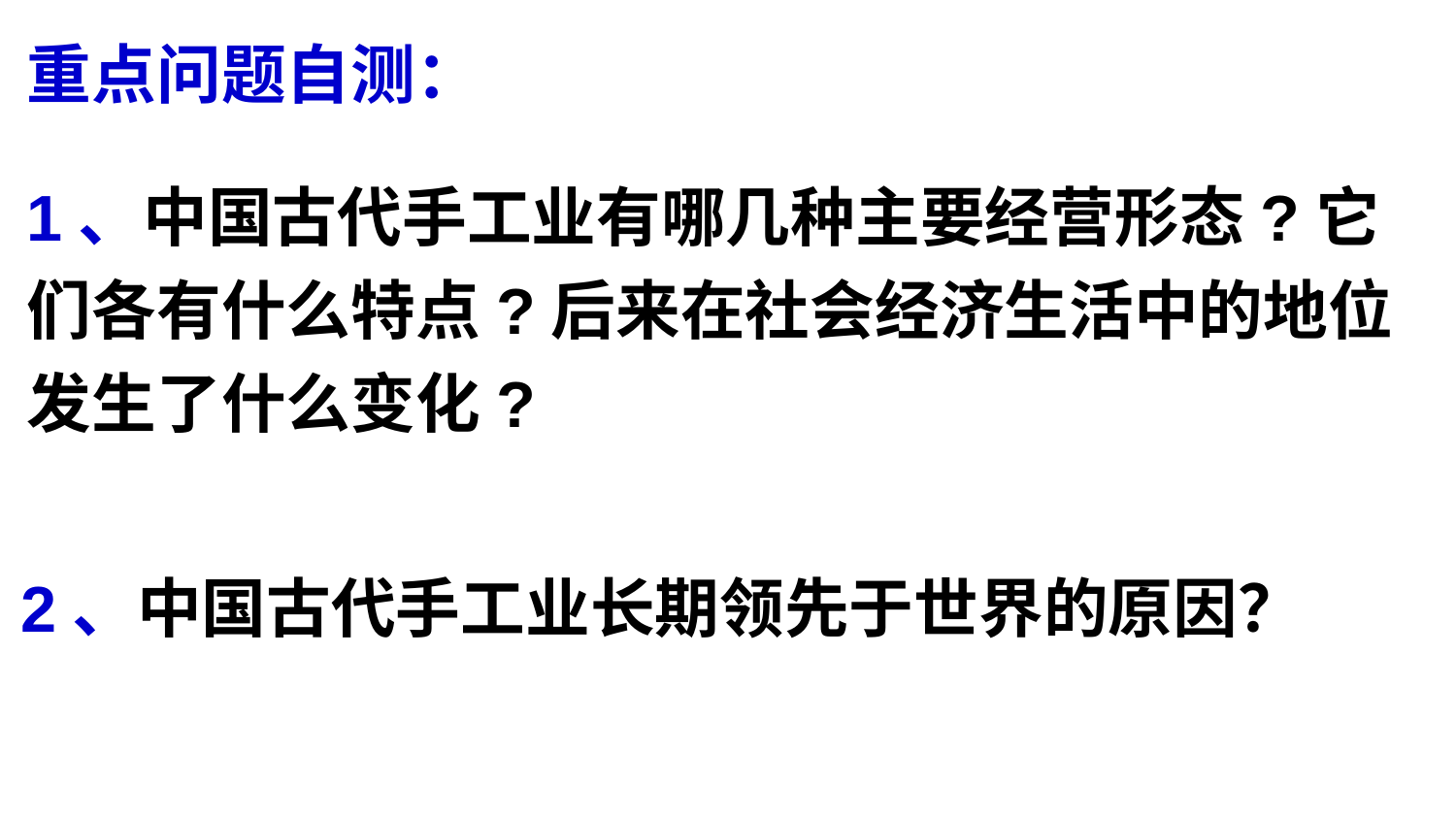

重点问题自测：
1、中国古代手工业有哪几种主要经营形态?它们各有什么特点?后来在社会经济生活中的地位发生了什么变化?
2、中国古代手工业长期领先于世界的原因？